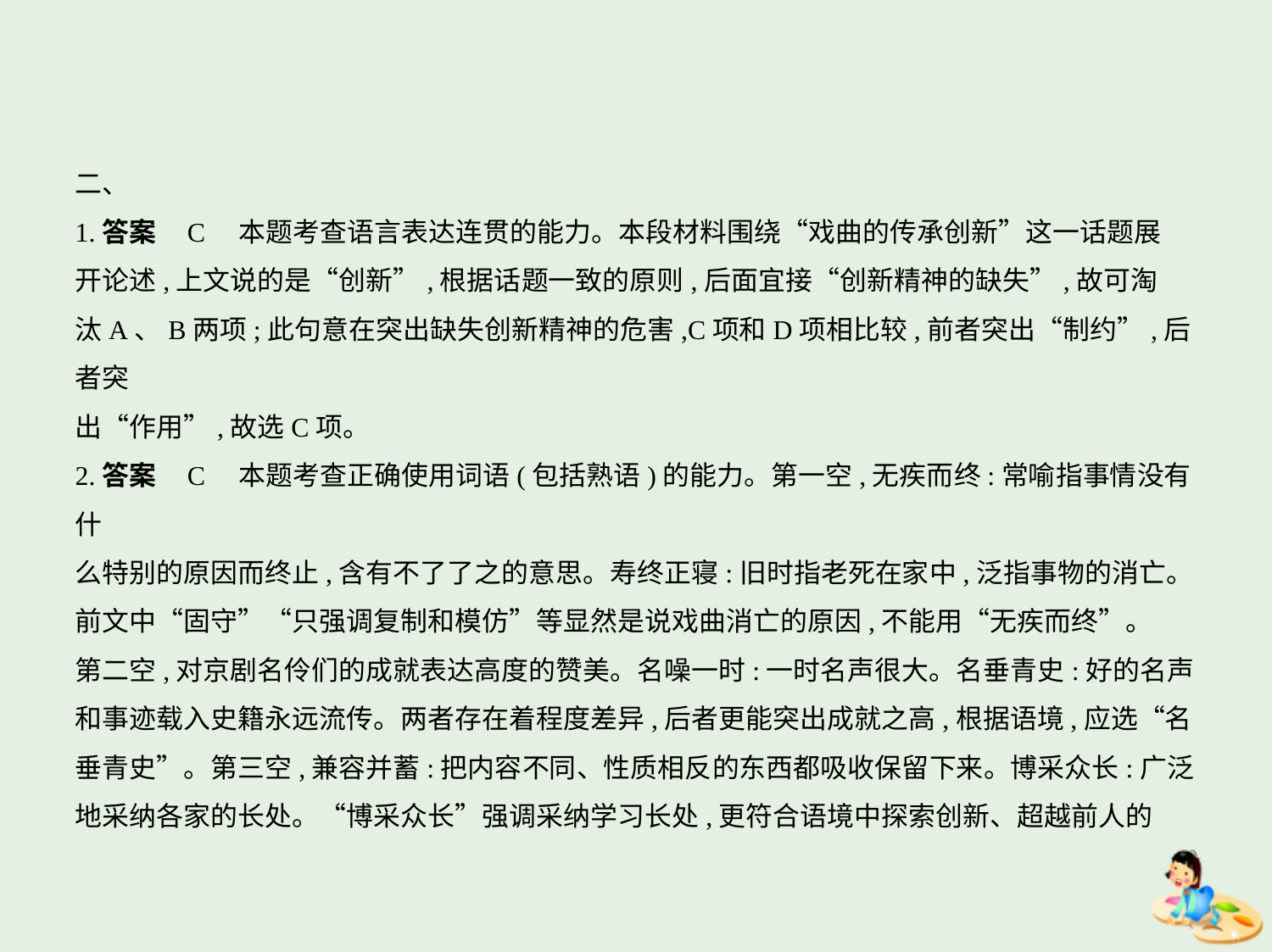

二、
1.答案    C　本题考查语言表达连贯的能力。本段材料围绕“戏曲的传承创新”这一话题展
开论述,上文说的是“创新”,根据话题一致的原则,后面宜接“创新精神的缺失”,故可淘
汰A、B两项;此句意在突出缺失创新精神的危害,C项和D项相比较,前者突出“制约”,后者突
出“作用”,故选C项。
2.答案    C　本题考查正确使用词语(包括熟语)的能力。第一空,无疾而终:常喻指事情没有什
么特别的原因而终止,含有不了了之的意思。寿终正寝:旧时指老死在家中,泛指事物的消亡。
前文中“固守”“只强调复制和模仿”等显然是说戏曲消亡的原因,不能用“无疾而终”。
第二空,对京剧名伶们的成就表达高度的赞美。名噪一时:一时名声很大。名垂青史:好的名声
和事迹载入史籍永远流传。两者存在着程度差异,后者更能突出成就之高,根据语境,应选“名
垂青史”。第三空,兼容并蓄:把内容不同、性质相反的东西都吸收保留下来。博采众长:广泛
地采纳各家的长处。“博采众长”强调采纳学习长处,更符合语境中探索创新、超越前人的